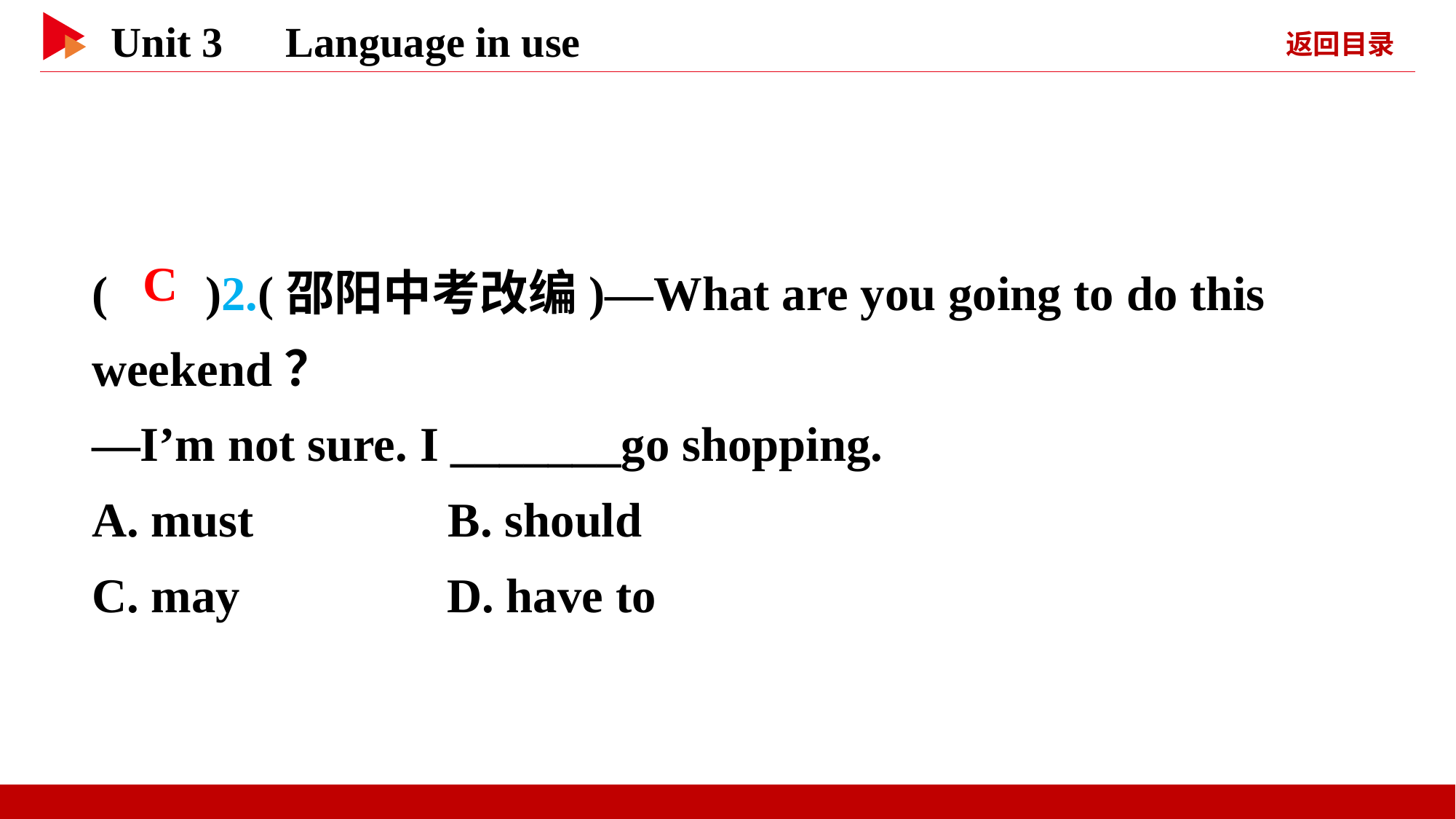

(        )2.(邵阳中考改编)—What are you going to do this weekend？
—I’m not sure. I _______go shopping.
A. must                B. should
C. may                 D. have to
   C